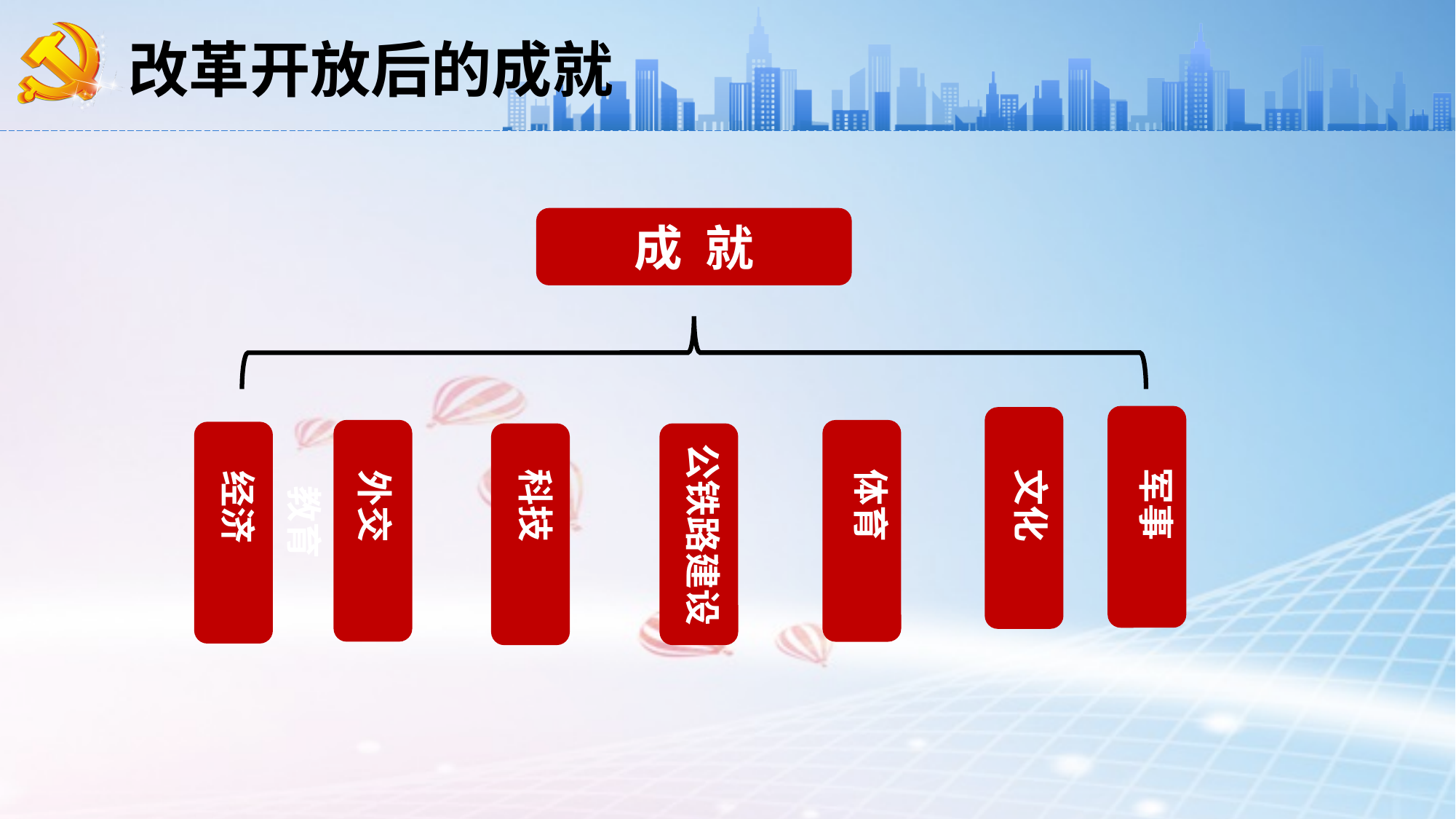

改革开放后的成就
成  就

公铁路建设
军事
文化
体育
科技
外交
经济
教育